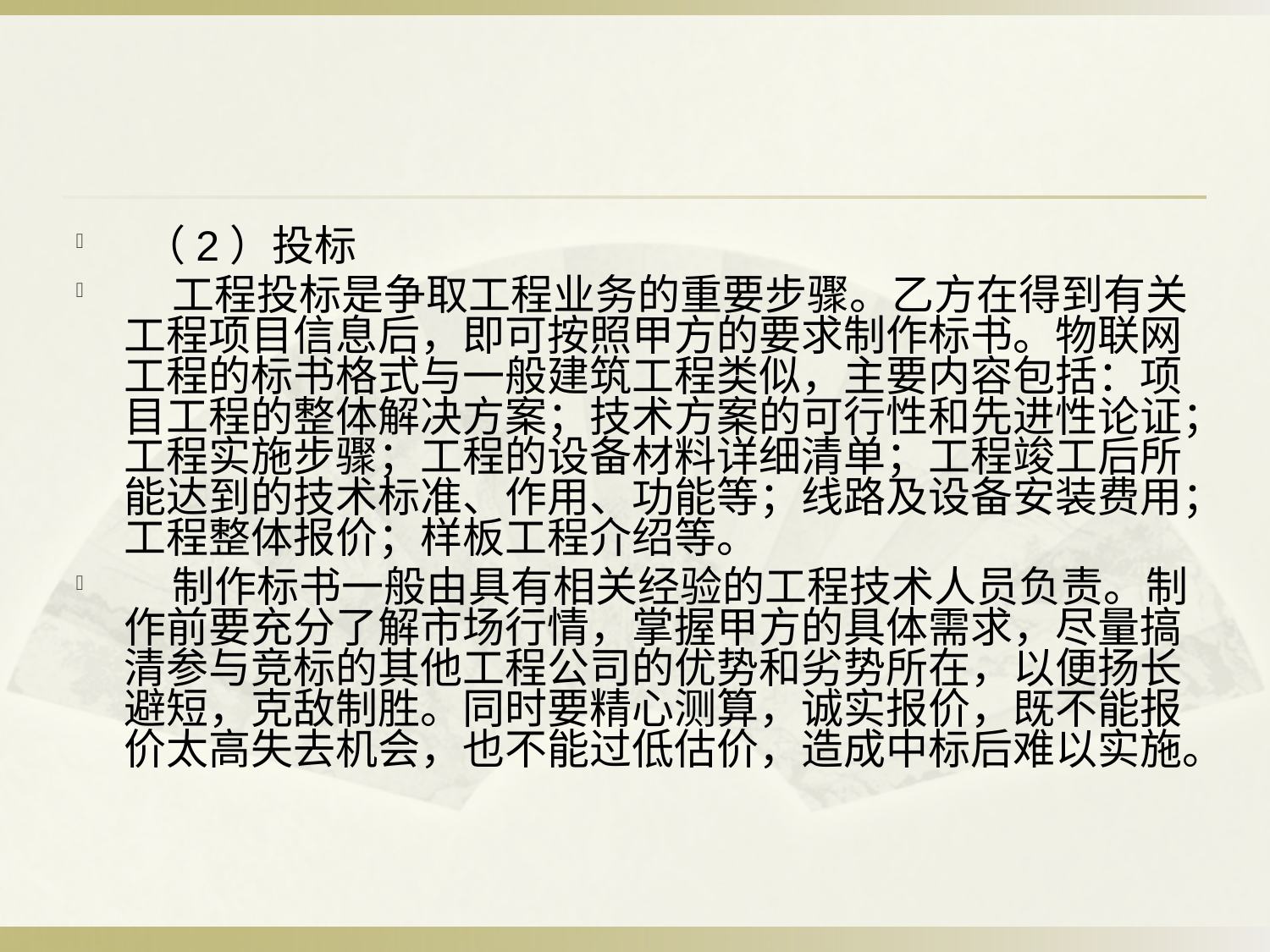

#
 （2）投标
    工程投标是争取工程业务的重要步骤。乙方在得到有关工程项目信息后，即可按照甲方的要求制作标书。物联网工程的标书格式与一般建筑工程类似，主要内容包括：项目工程的整体解决方案；技术方案的可行性和先进性论证；工程实施步骤；工程的设备材料详细清单；工程竣工后所能达到的技术标准、作用、功能等；线路及设备安装费用；工程整体报价；样板工程介绍等。
    制作标书一般由具有相关经验的工程技术人员负责。制作前要充分了解市场行情，掌握甲方的具体需求，尽量搞清参与竞标的其他工程公司的优势和劣势所在，以便扬长避短，克敌制胜。同时要精心测算，诚实报价，既不能报价太高失去机会，也不能过低估价，造成中标后难以实施。